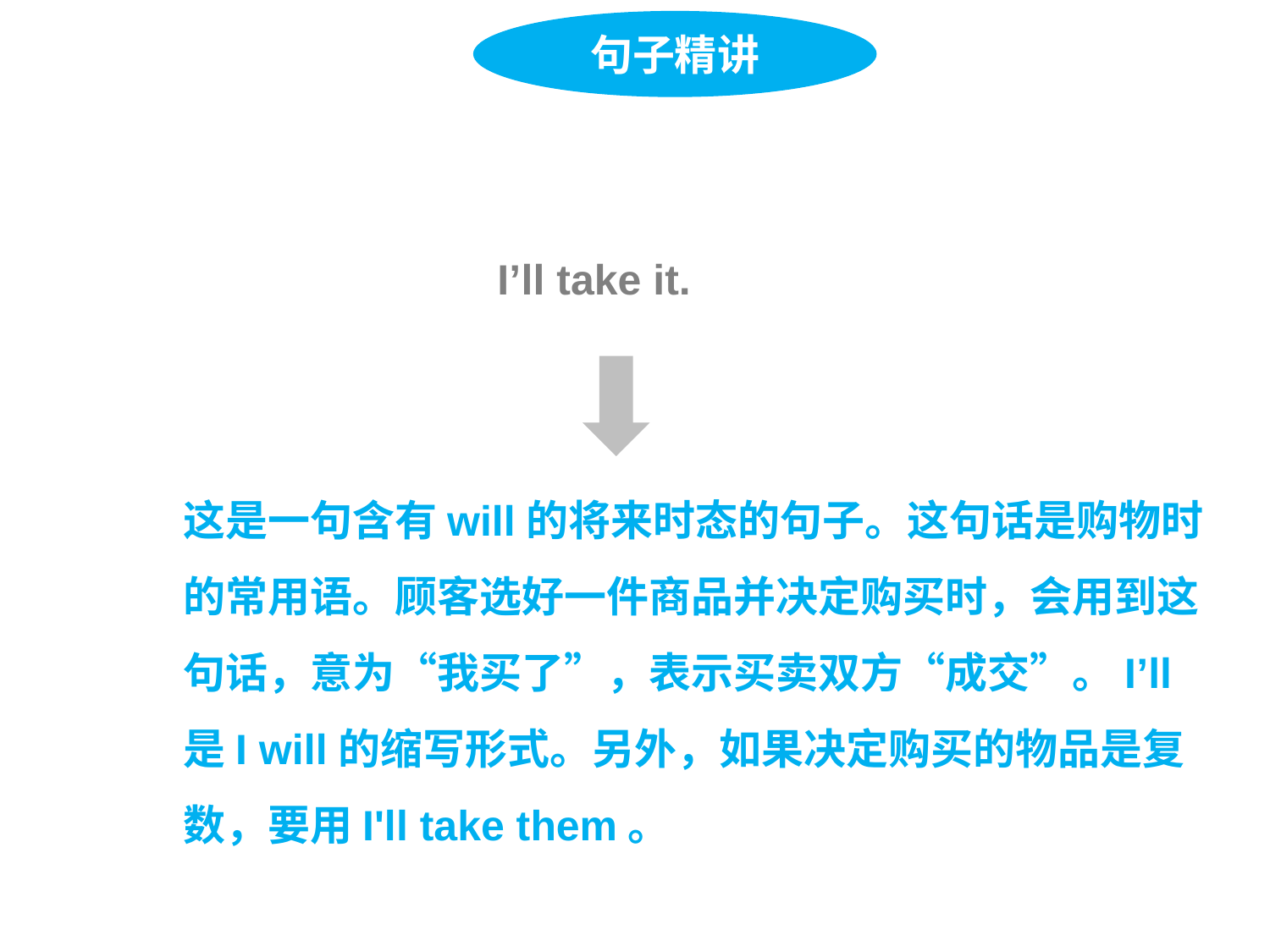

句子精讲
I’ll take it.

这是一句含有will的将来时态的句子。这句话是购物时的常用语。顾客选好一件商品并决定购买时，会用到这句话，意为“我买了”，表示买卖双方“成交”。I’ll是I will的缩写形式。另外，如果决定购买的物品是复数，要用I'll take them。